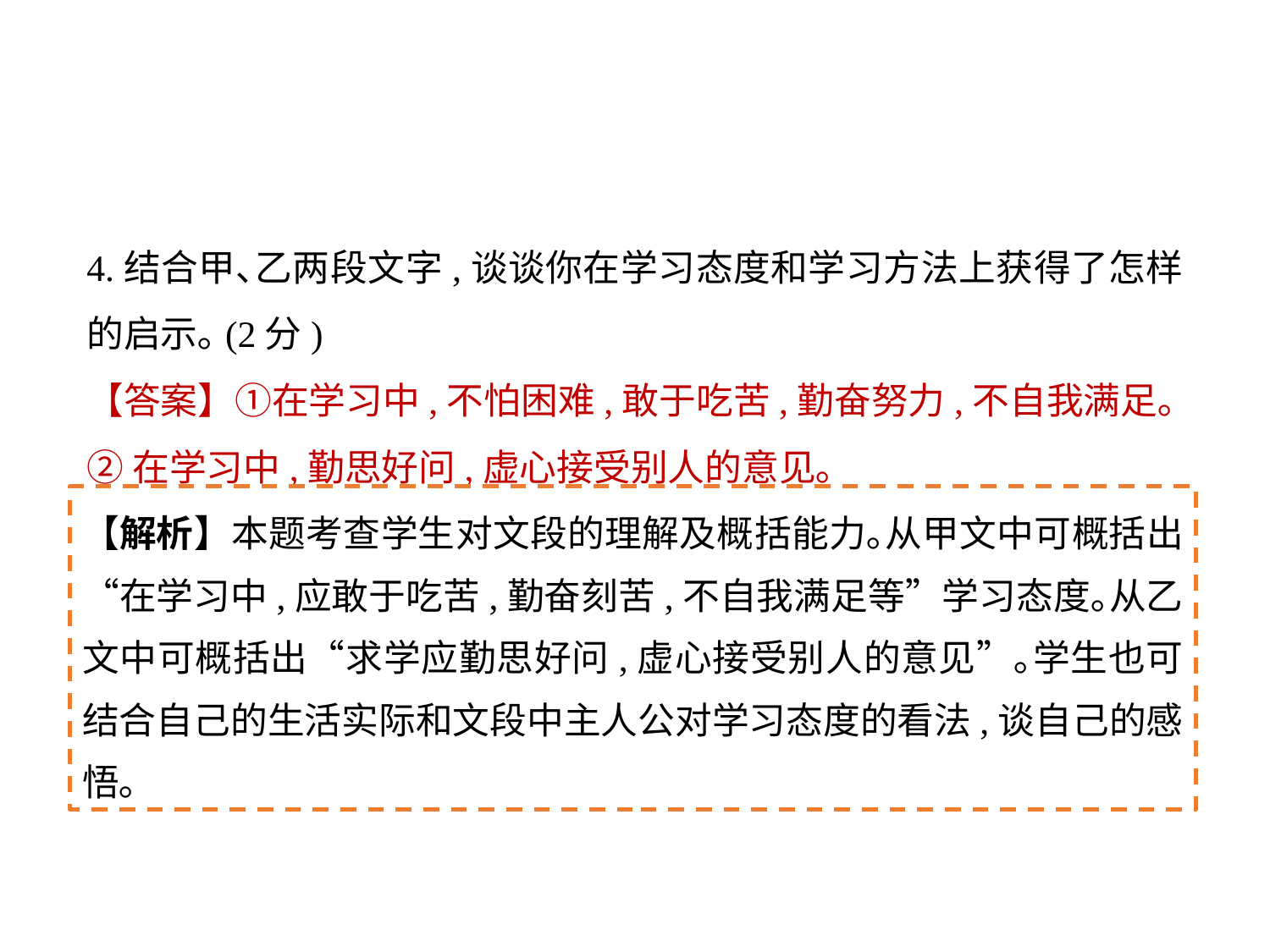

4.结合甲､乙两段文字,谈谈你在学习态度和学习方法上获得了怎样的启示｡(2分)
【答案】①在学习中,不怕困难,敢于吃苦,勤奋努力,不自我满足｡
②在学习中,勤思好问,虚心接受别人的意见｡
【解析】本题考查学生对文段的理解及概括能力｡从甲文中可概括出“在学习中,应敢于吃苦,勤奋刻苦,不自我满足等”学习态度｡从乙文中可概括出“求学应勤思好问,虚心接受别人的意见”｡学生也可结合自己的生活实际和文段中主人公对学习态度的看法,谈自己的感悟｡